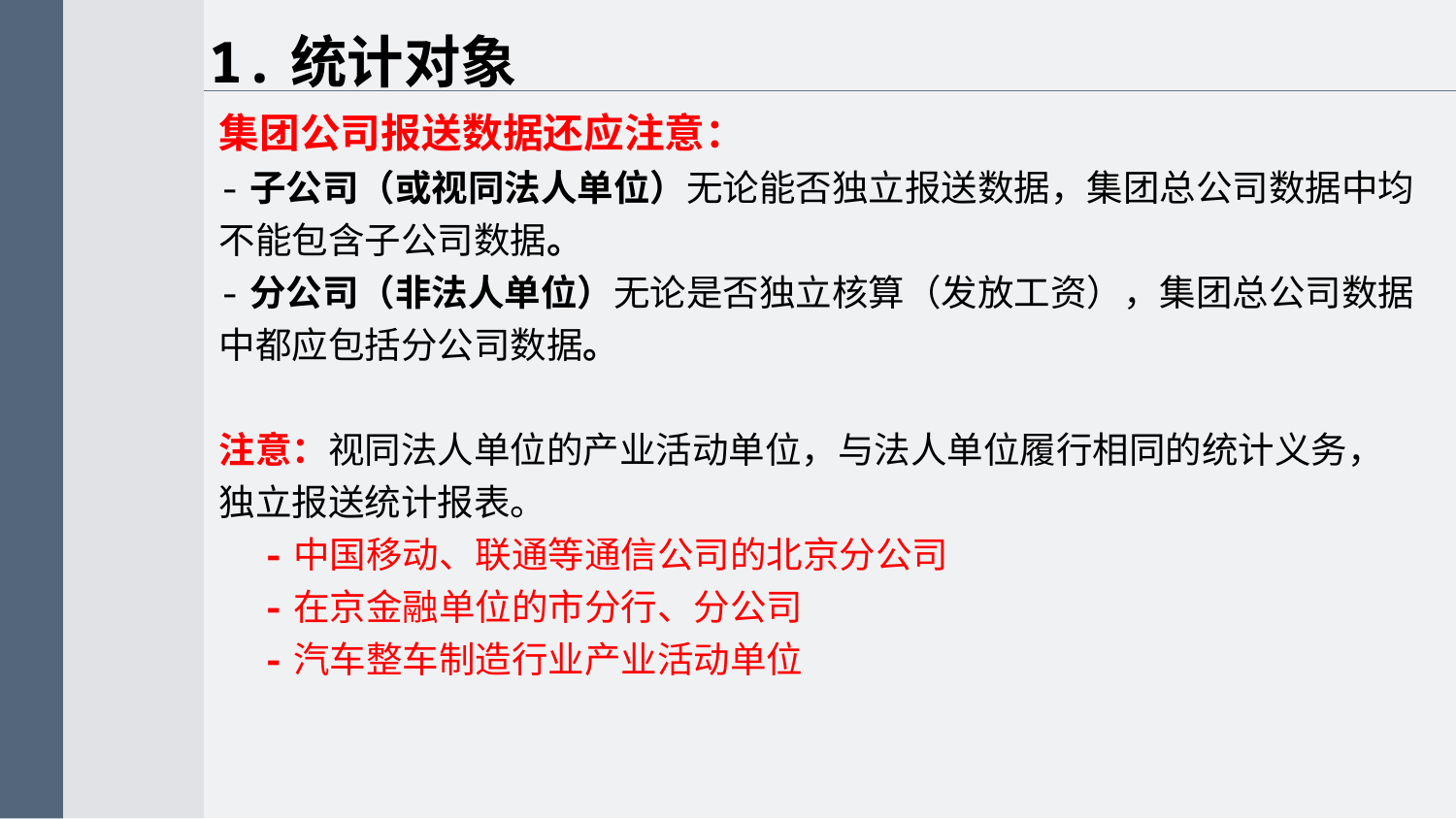

1.统计对象
集团公司报送数据还应注意：
-子公司（或视同法人单位）无论能否独立报送数据，集团总公司数据中均不能包含子公司数据。
-分公司（非法人单位）无论是否独立核算（发放工资），集团总公司数据中都应包括分公司数据。

注意：视同法人单位的产业活动单位，与法人单位履行相同的统计义务，独立报送统计报表。
  -中国移动、联通等通信公司的北京分公司
  -在京金融单位的市分行、分公司
  -汽车整车制造行业产业活动单位